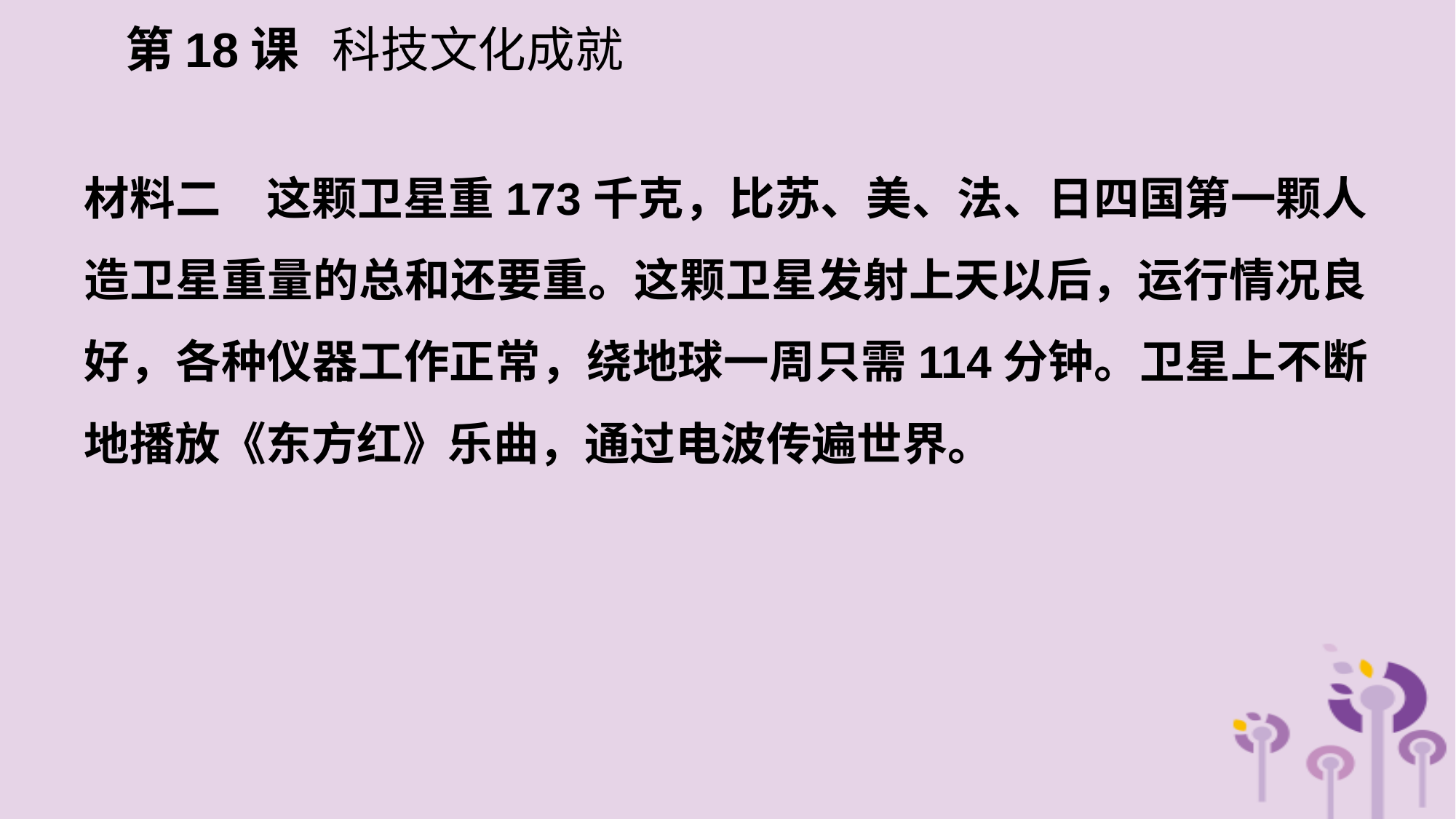

第18课   科技文化成就
材料二　这颗卫星重173千克，比苏、美、法、日四国第一颗人造卫星重量的总和还要重。这颗卫星发射上天以后，运行情况良好，各种仪器工作正常，绕地球一周只需114分钟。卫星上不断地播放《东方红》乐曲，通过电波传遍世界。